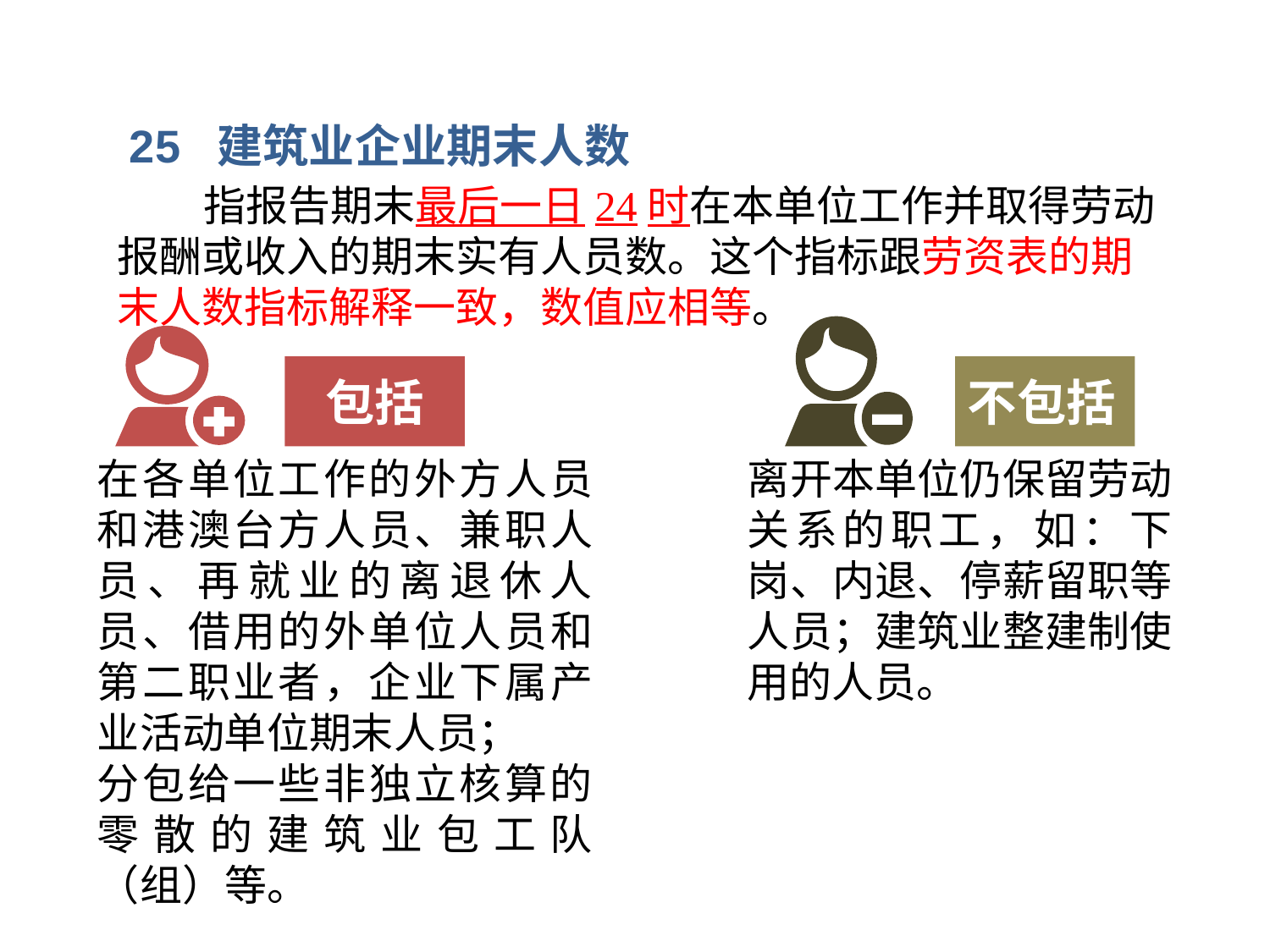

25  建筑业企业期末人数
        指报告期末最后一日24时在本单位工作并取得劳动报酬或收入的期末实有人员数。这个指标跟劳资表的期末人数指标解释一致，数值应相等。

包括
不包括
在各单位工作的外方人员和港澳台方人员、兼职人员、再就业的离退休人员、借用的外单位人员和第二职业者，企业下属产业活动单位期末人员；
分包给一些非独立核算的零散的建筑业包工队（组）等。
离开本单位仍保留劳动关系的职工，如：下岗、内退、停薪留职等人员；建筑业整建制使用的人员。